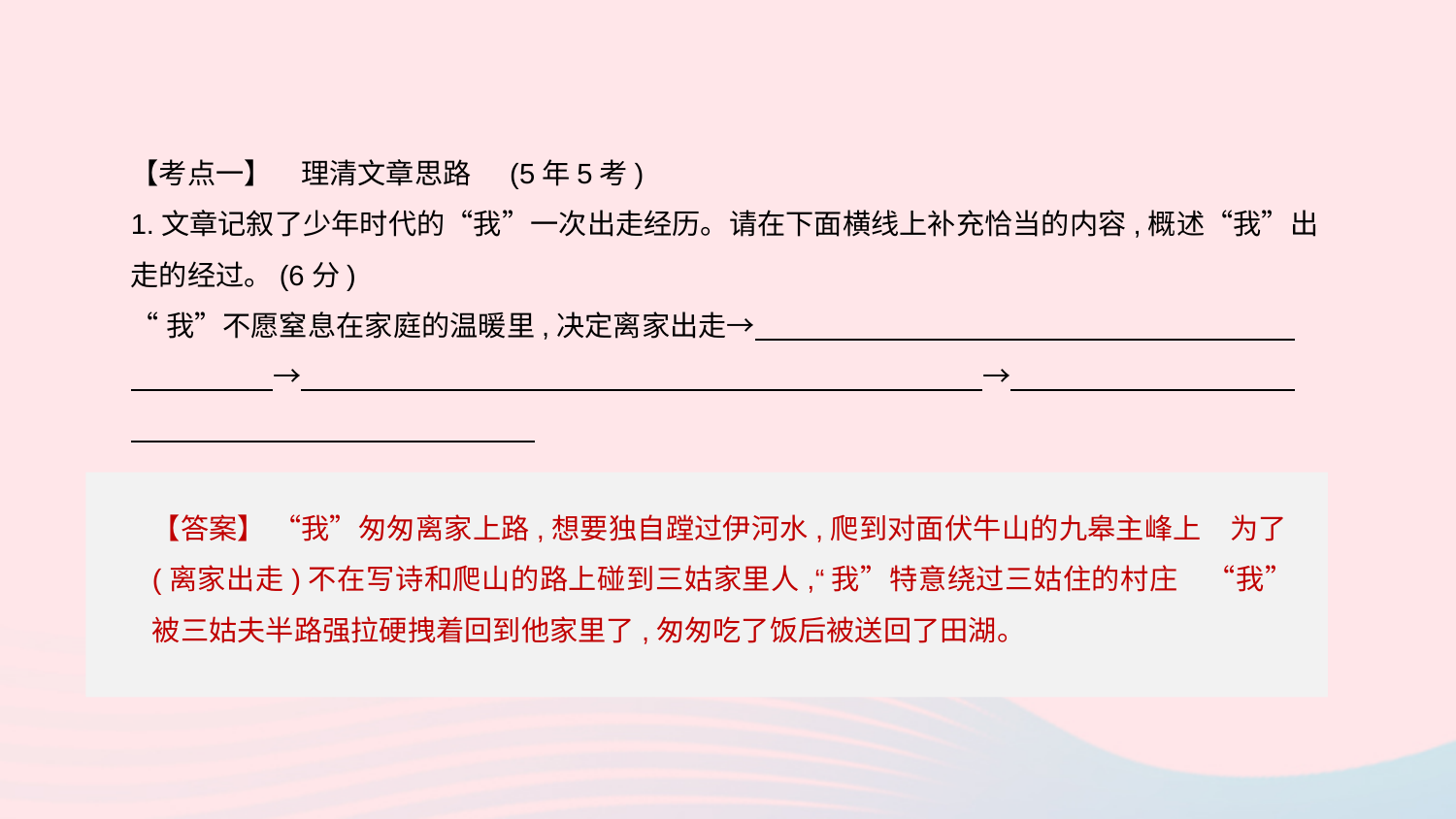

【考点一】　理清文章思路     (5年5考)
1.文章记叙了少年时代的“我”一次出走经历。请在下面横线上补充恰当的内容,概述“我”出走的经过。(6分)
“我”不愿窒息在家庭的温暖里,决定离家出走→　　　　　　　　　　　　　　　　　　　　　　　　→　　　　　　　　　　　　　　　　　　　　　　　　→

【答案】 “我”匆匆离家上路,想要独自蹚过伊河水,爬到对面伏牛山的九皋主峰上　为了(离家出走)不在写诗和爬山的路上碰到三姑家里人,“我”特意绕过三姑住的村庄　“我”被三姑夫半路强拉硬拽着回到他家里了,匆匆吃了饭后被送回了田湖。